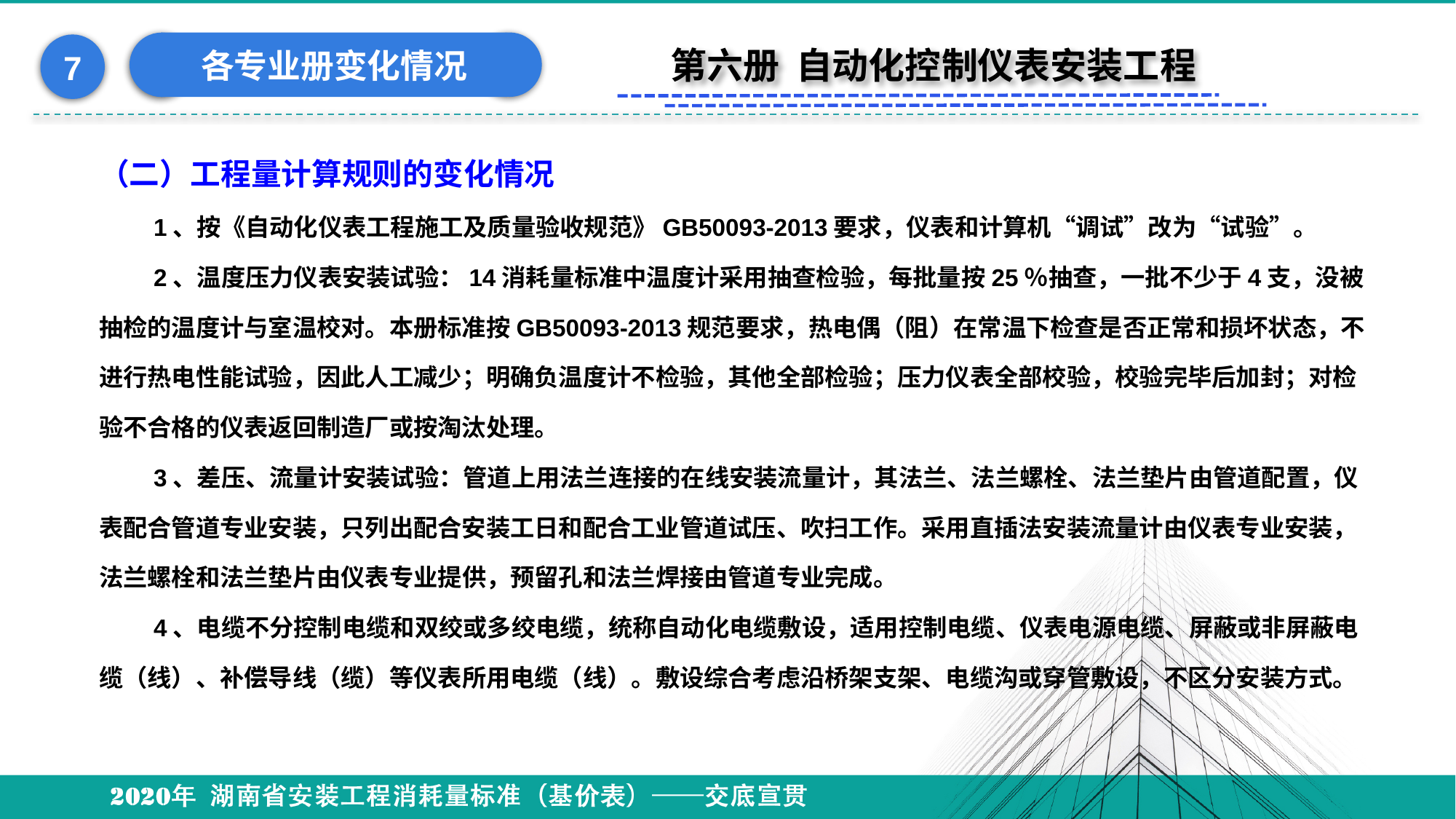

各专业册变化情况

7
第六册  自动化控制仪表安装工程
（二）工程量计算规则的变化情况
1、按《自动化仪表工程施工及质量验收规范》GB50093-2013要求，仪表和计算机“调试”改为“试验”。
2、温度压力仪表安装试验：14消耗量标准中温度计采用抽查检验，每批量按25％抽查，一批不少于4支，没被抽检的温度计与室温校对。本册标准按GB50093-2013规范要求，热电偶（阻）在常温下检查是否正常和损坏状态，不进行热电性能试验，因此人工减少；明确负温度计不检验，其他全部检验；压力仪表全部校验，校验完毕后加封；对检验不合格的仪表返回制造厂或按淘汰处理。
3、差压、流量计安装试验：管道上用法兰连接的在线安装流量计，其法兰、法兰螺栓、法兰垫片由管道配置，仪表配合管道专业安装，只列出配合安装工日和配合工业管道试压、吹扫工作。采用直插法安装流量计由仪表专业安装，法兰螺栓和法兰垫片由仪表专业提供，预留孔和法兰焊接由管道专业完成。
4、电缆不分控制电缆和双绞或多绞电缆，统称自动化电缆敷设，适用控制电缆、仪表电源电缆、屏蔽或非屏蔽电缆（线）、补偿导线（缆）等仪表所用电缆（线）。敷设综合考虑沿桥架支架、电缆沟或穿管敷设，不区分安装方式。